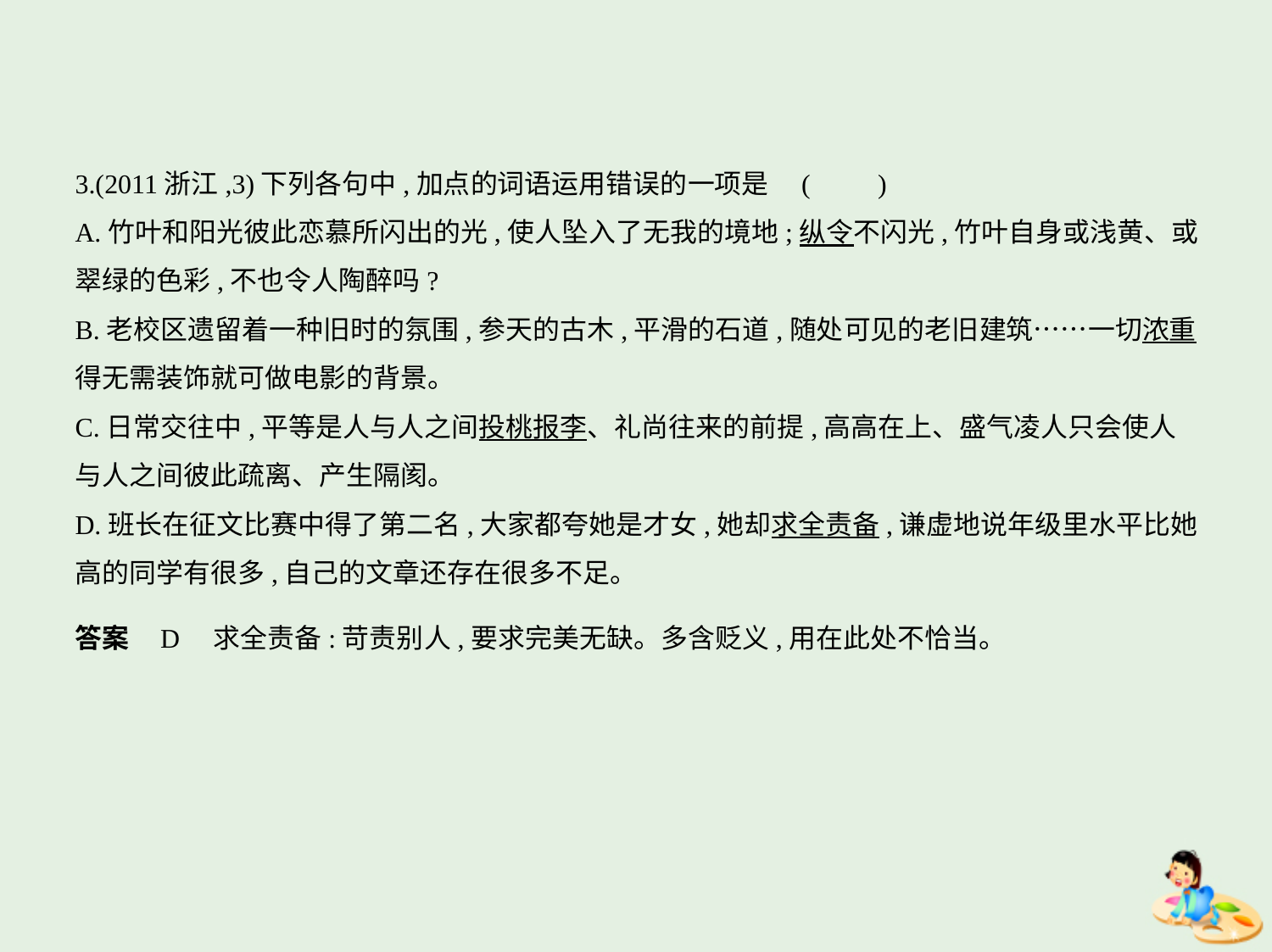

3.(2011浙江,3)下列各句中,加点的词语运用错误的一项是 (　　)
A.竹叶和阳光彼此恋慕所闪出的光,使人坠入了无我的境地;纵令不闪光,竹叶自身或浅黄、或
翠绿的色彩,不也令人陶醉吗?
B.老校区遗留着一种旧时的氛围,参天的古木,平滑的石道,随处可见的老旧建筑……一切浓重
得无需装饰就可做电影的背景。
C.日常交往中,平等是人与人之间投桃报李、礼尚往来的前提,高高在上、盛气凌人只会使人
与人之间彼此疏离、产生隔阂。
D.班长在征文比赛中得了第二名,大家都夸她是才女,她却求全责备,谦虚地说年级里水平比她
高的同学有很多,自己的文章还存在很多不足。
答案    D　求全责备:苛责别人,要求完美无缺。多含贬义,用在此处不恰当。